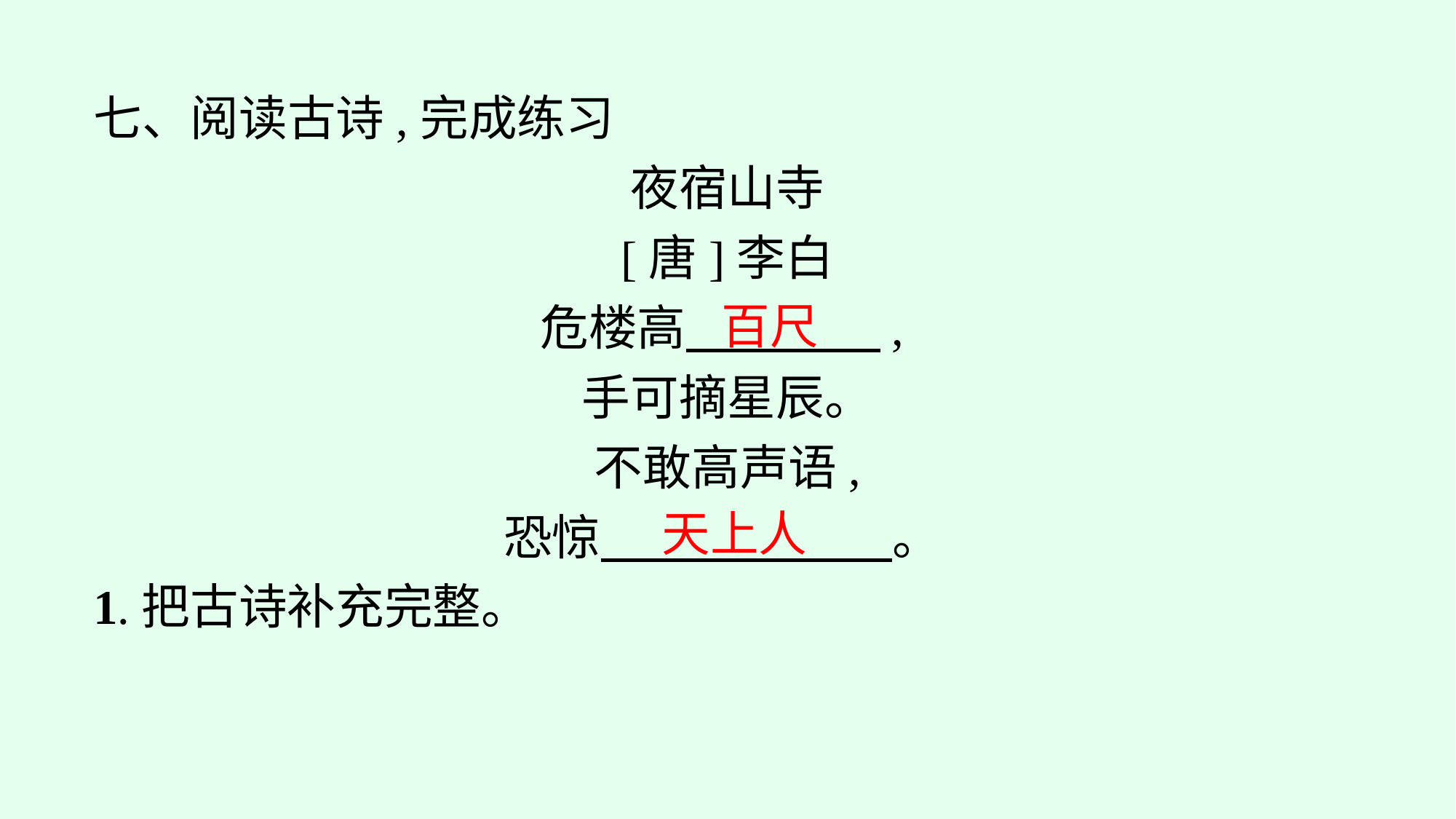

七、阅读古诗,完成练习
夜宿山寺
[唐]李白
危楼高　　　　,
手可摘星辰。
不敢高声语,
恐惊　　　　　　。
1.把古诗补充完整。
百尺
天上人